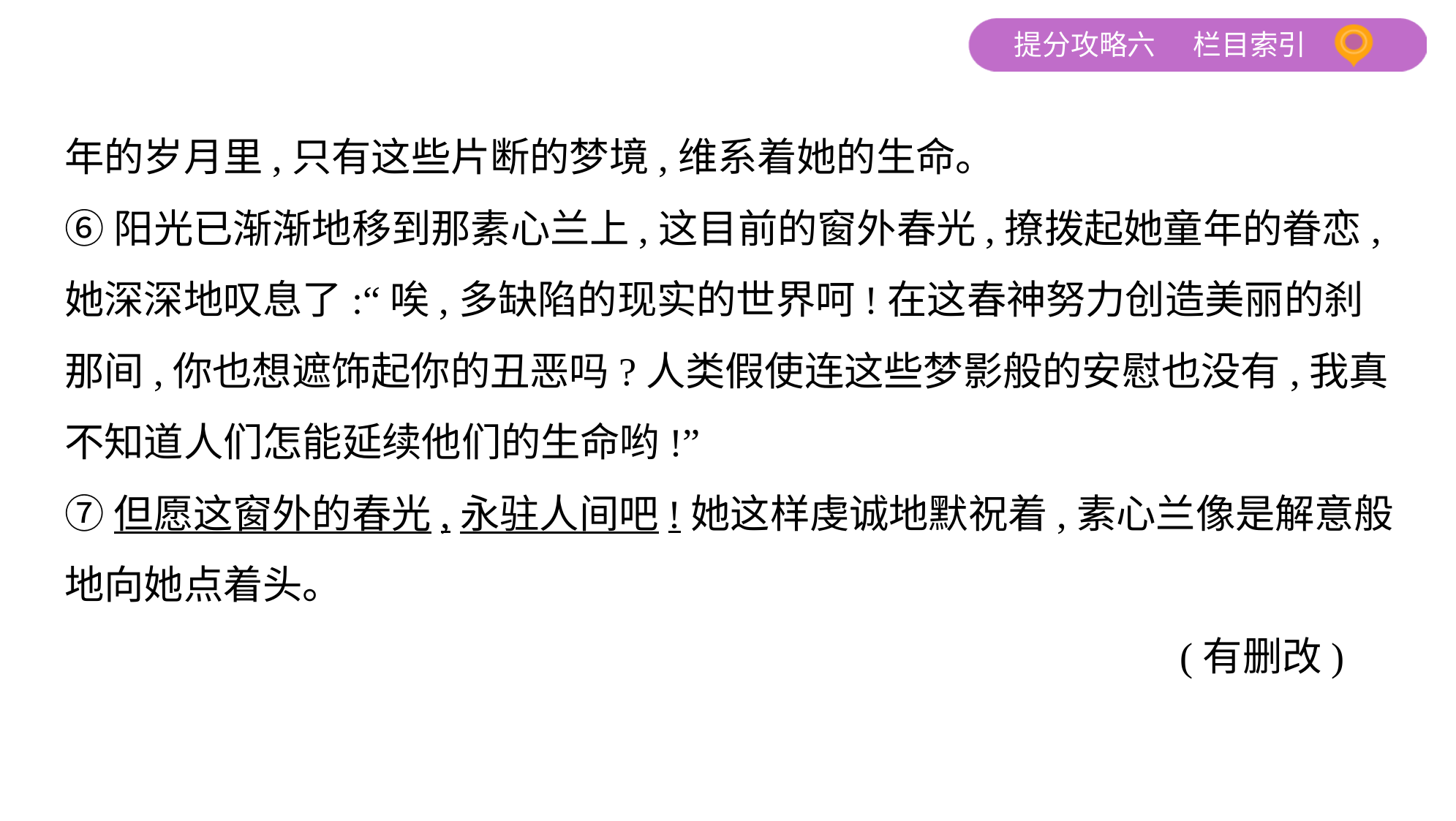

年的岁月里,只有这些片断的梦境,维系着她的生命。
⑥阳光已渐渐地移到那素心兰上,这目前的窗外春光,撩拨起她童年的眷恋,
她深深地叹息了:“唉,多缺陷的现实的世界呵!在这春神努力创造美丽的刹
那间,你也想遮饰起你的丑恶吗?人类假使连这些梦影般的安慰也没有,我真
不知道人们怎能延续他们的生命哟!”
⑦但愿这窗外的春光,永驻人间吧!她这样虔诚地默祝着,素心兰像是解意般
地向她点着头。
                                                                                                                 (有删改)